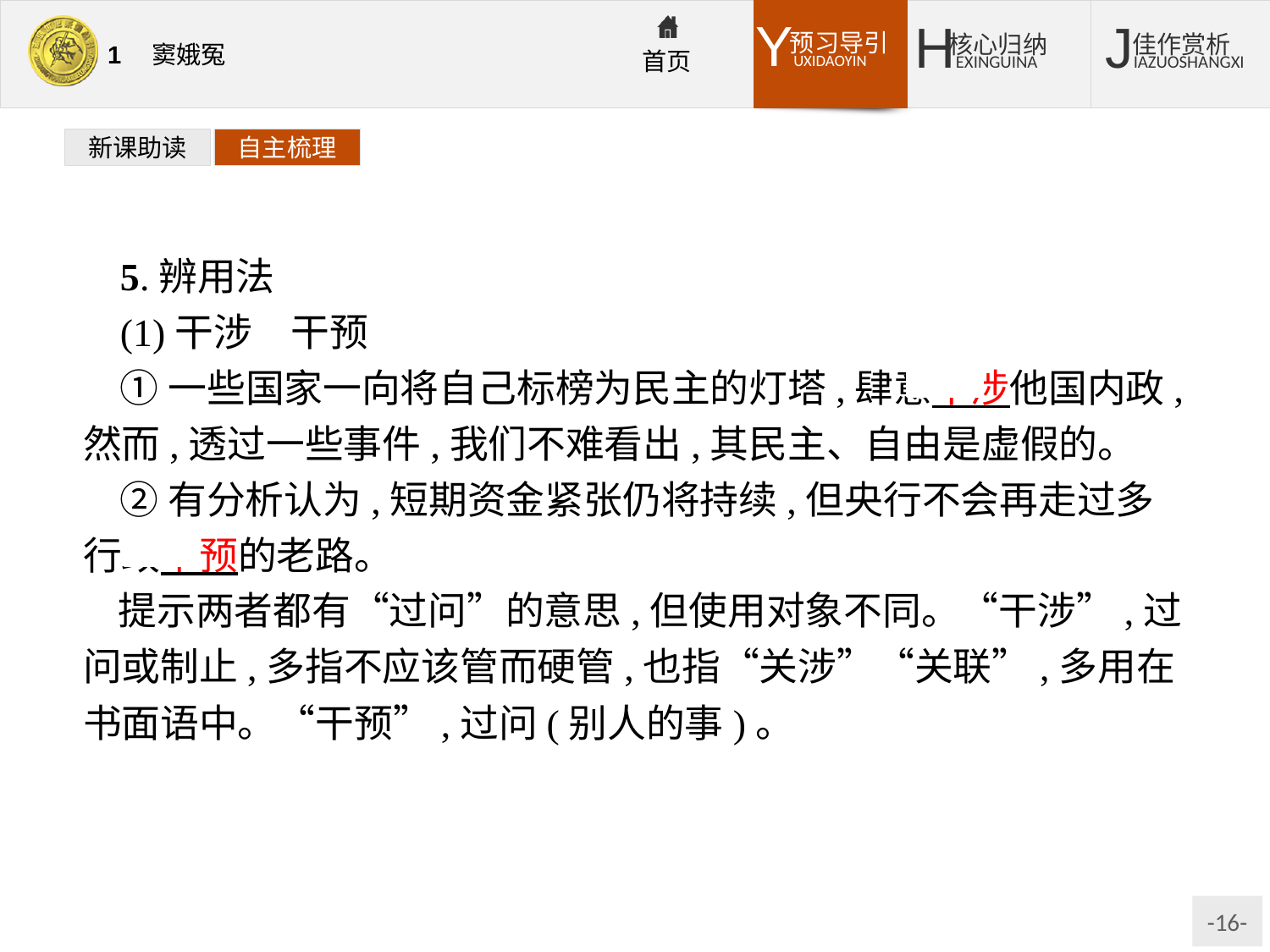

新课助读
自主梳理
5.辨用法
(1)干涉　干预
①一些国家一向将自己标榜为民主的灯塔,肆意干涉他国内政,然而,透过一些事件,我们不难看出,其民主、自由是虚假的。
②有分析认为,短期资金紧张仍将持续,但央行不会再走过多行政干预的老路。
提示两者都有“过问”的意思,但使用对象不同。“干涉”,过问或制止,多指不应该管而硬管,也指“关涉”“关联”,多用在书面语中。“干预”,过问(别人的事)。